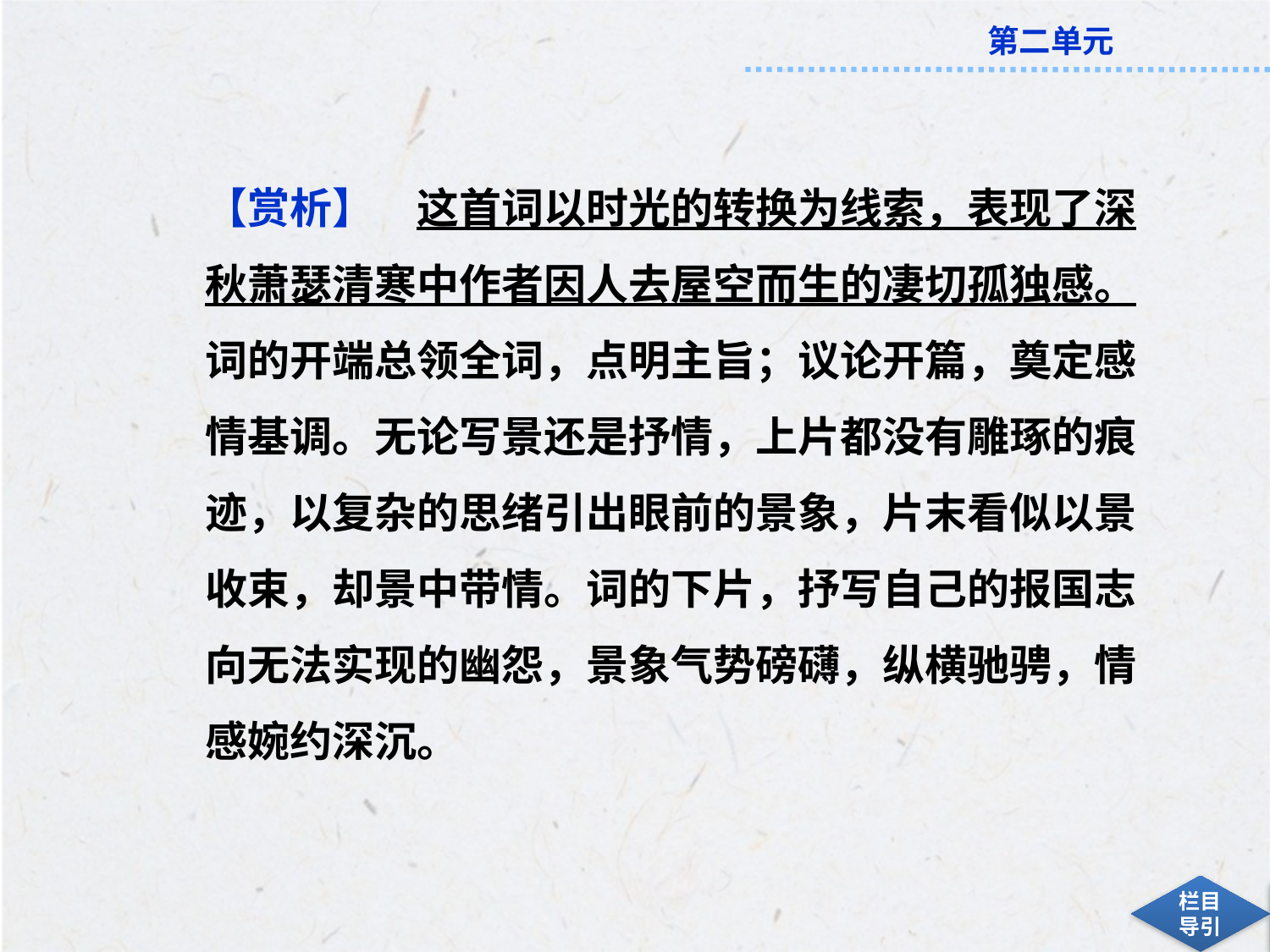

【赏析】　这首词以时光的转换为线索，表现了深秋萧瑟清寒中作者因人去屋空而生的凄切孤独感。词的开端总领全词，点明主旨；议论开篇，奠定感情基调。无论写景还是抒情，上片都没有雕琢的痕迹，以复杂的思绪引出眼前的景象，片末看似以景收束，却景中带情。词的下片，抒写自己的报国志向无法实现的幽怨，景象气势磅礴，纵横驰骋，情感婉约深沉。